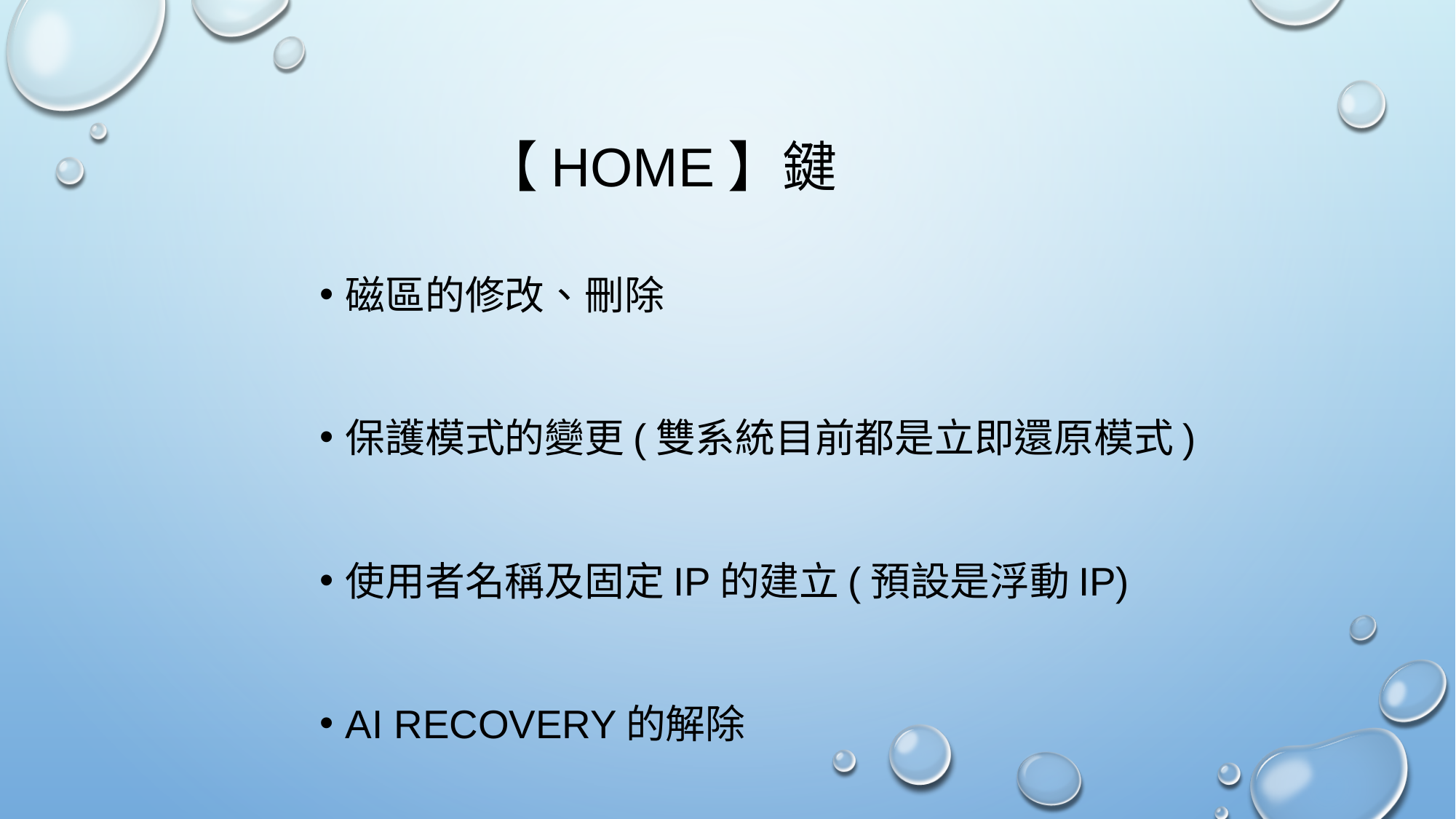

# 【HOME】鍵
磁區的修改、刪除

保護模式的變更(雙系統目前都是立即還原模式)

使用者名稱及固定IP的建立(預設是浮動IP)

AI RECOVERY的解除